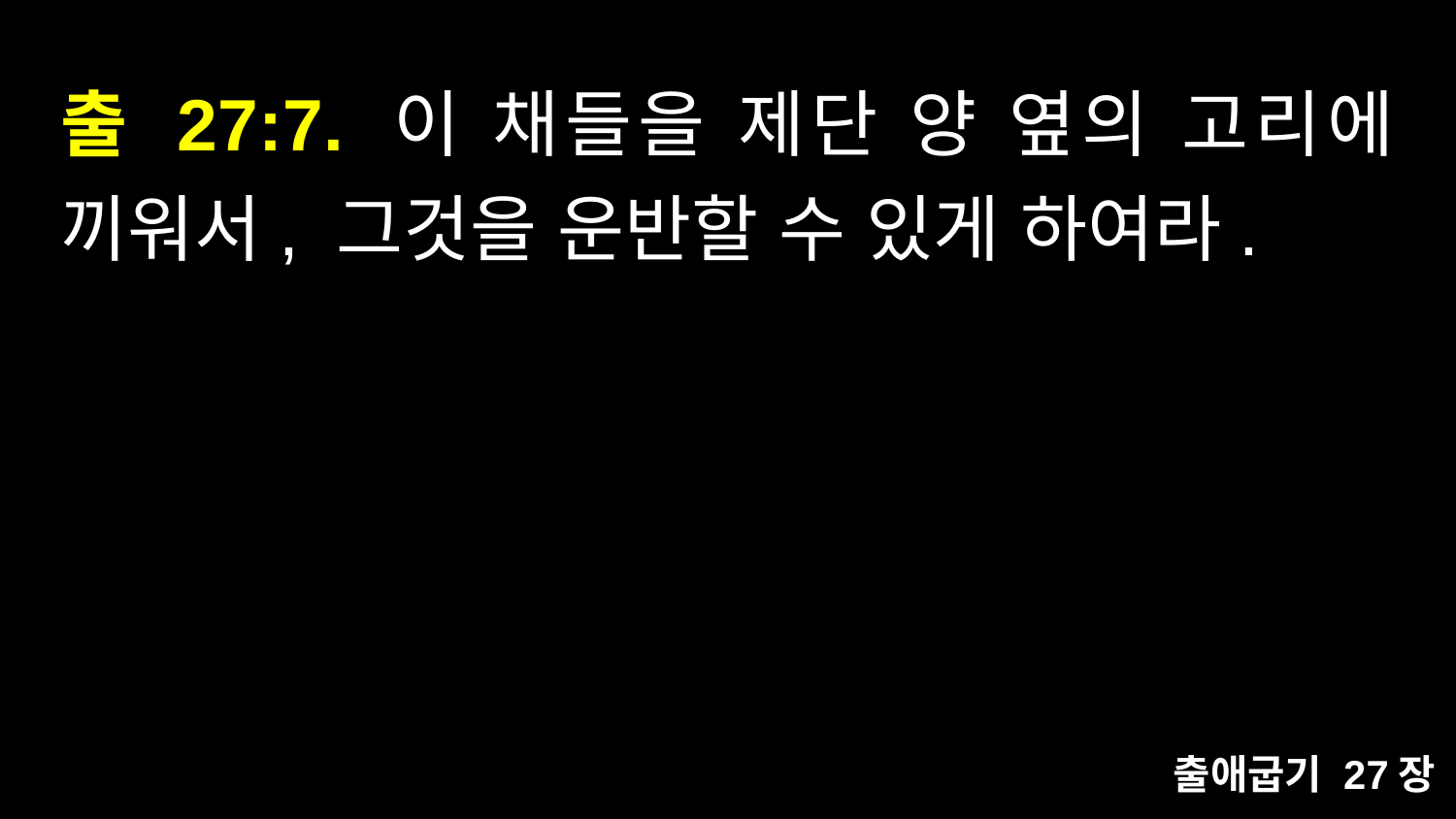

# 출 27:7. 이 채들을 제단 양 옆의 고리에 끼워서, 그것을 운반할 수 있게 하여라.
출애굽기 27장